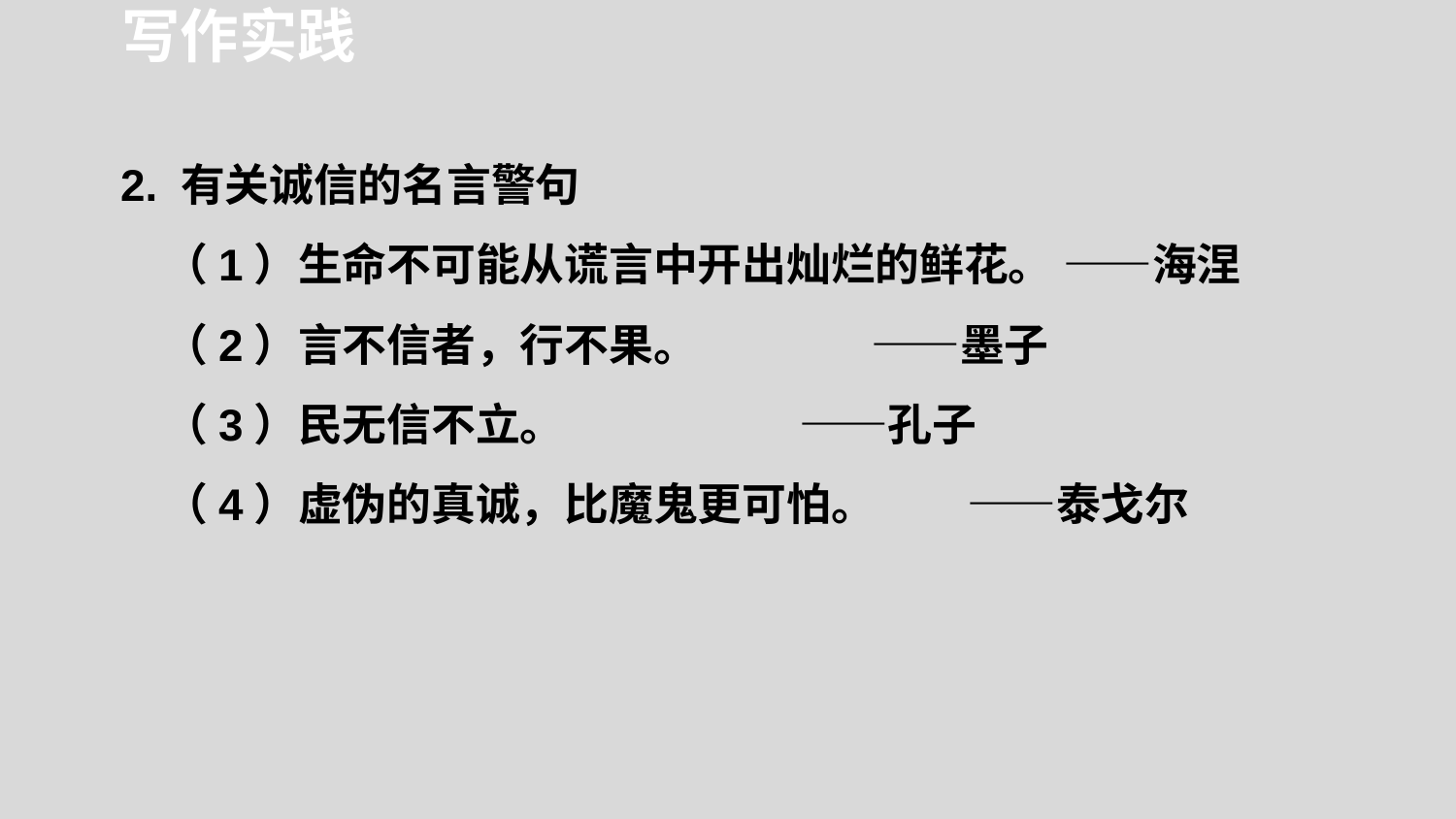

写作实践
2. 有关诚信的名言警句
（1）生命不可能从谎言中开出灿烂的鲜花。 ——海涅
（2）言不信者，行不果。                 ——墨子
（3）民无信不立。                       ——孔子
（4）虚伪的真诚，比魔鬼更可怕。         ——泰戈尔